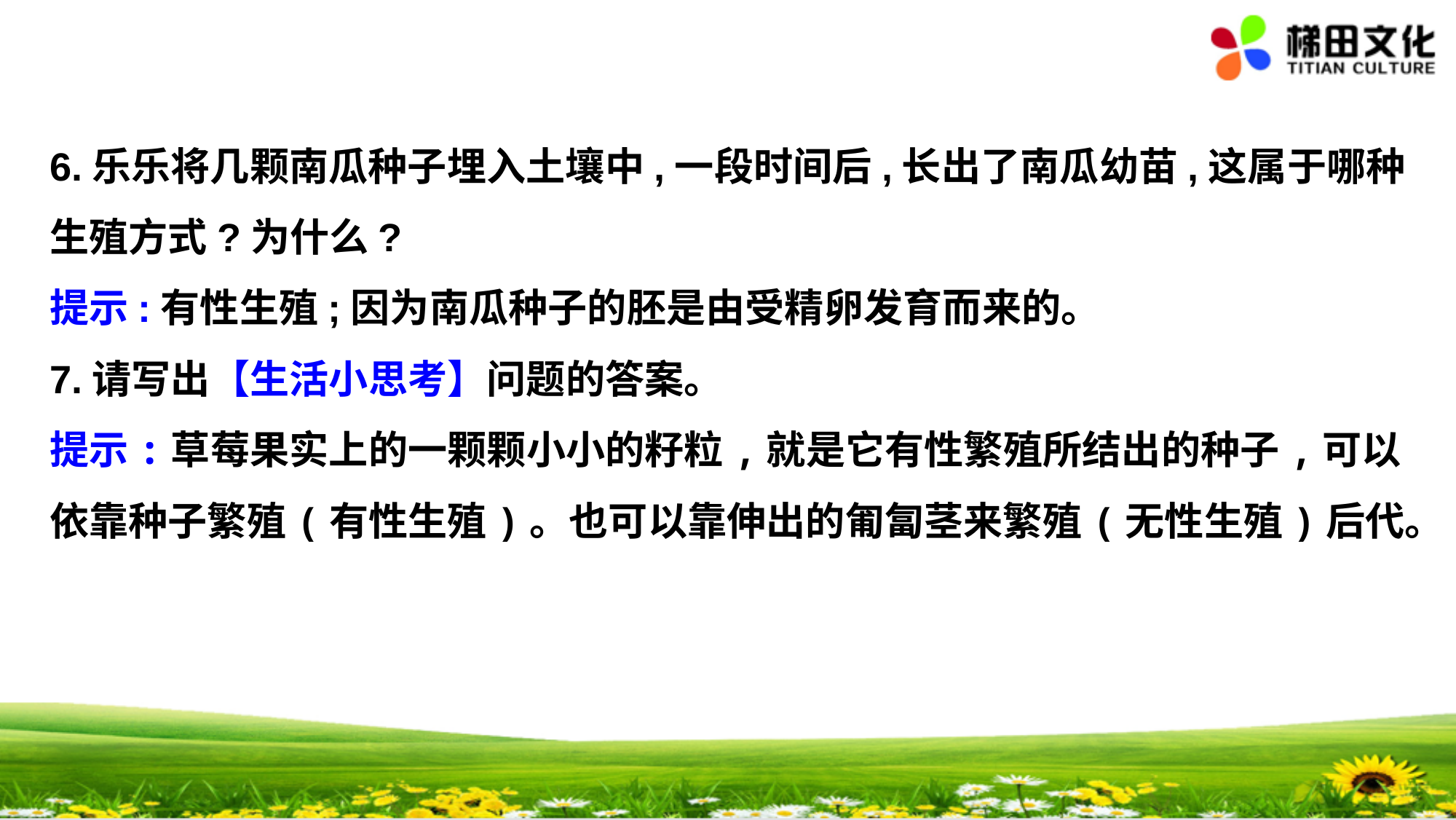

6.乐乐将几颗南瓜种子埋入土壤中,一段时间后,长出了南瓜幼苗,这属于哪种生殖方式?为什么?
提示:有性生殖;因为南瓜种子的胚是由受精卵发育而来的。
7.请写出【生活小思考】问题的答案。
提示:草莓果实上的一颗颗小小的籽粒,就是它有性繁殖所结出的种子,可以依靠种子繁殖(有性生殖)。也可以靠伸出的匍匐茎来繁殖(无性生殖)后代。